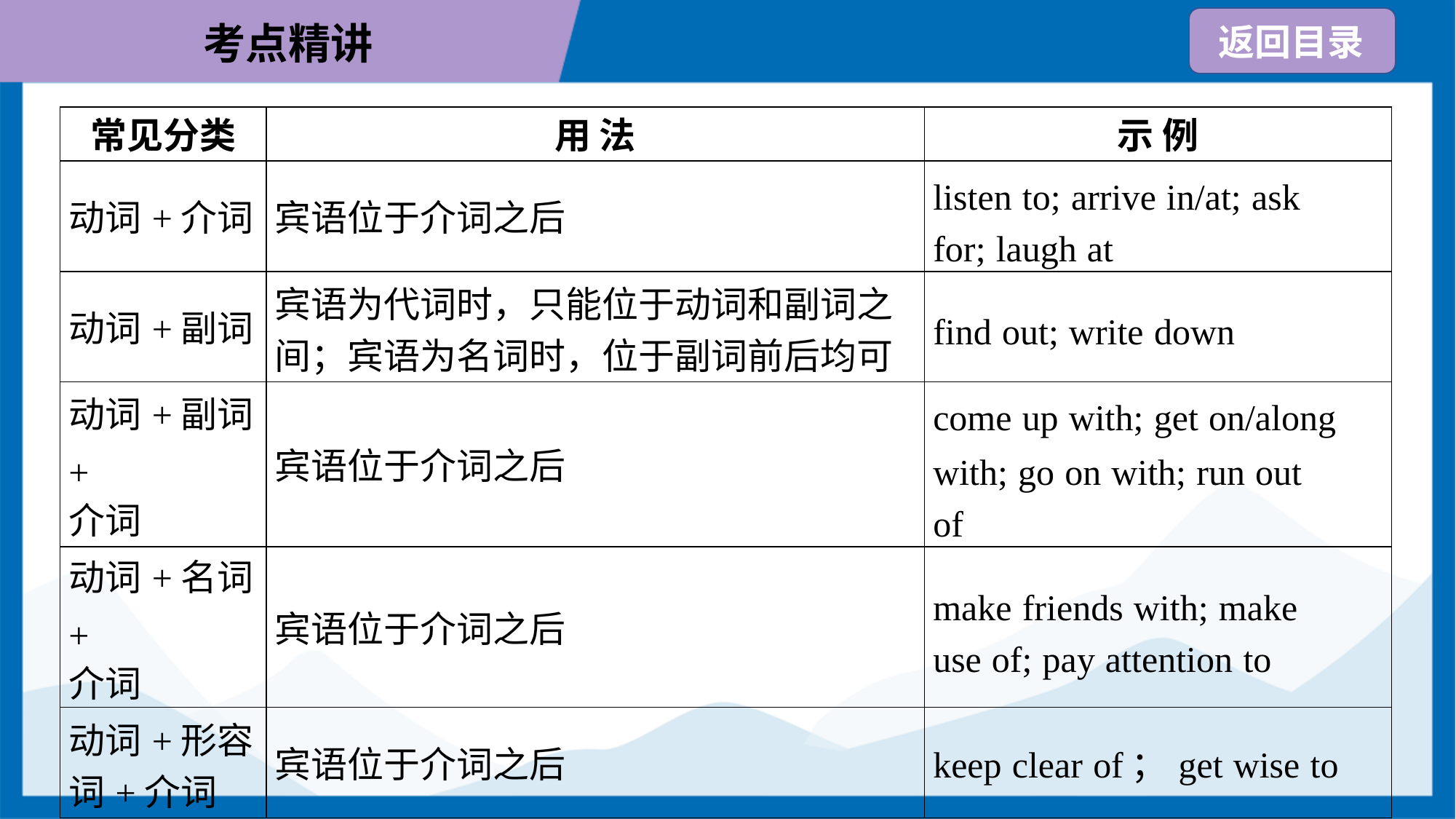

| 常见分类 | 用 法 | 示 例 |
| --- | --- | --- |
| 动词+介词 | 宾语位于介词之后 | listen to; arrive in/at; ask for; laugh at |
| 动词+副词 | 宾语为代词时，只能位于动词和副词之 间；宾语为名词时，位于副词前后均可 | find out; write down |
| 动词+副词+ 介词 | 宾语位于介词之后 | come up with; get on/along with; go on with; run out of |
| 动词+名词+ 介词 | 宾语位于介词之后 | make friends with; make use of; pay attention to |
| 动词+形容 词+介词 | 宾语位于介词之后 | keep clear of；get wise to |